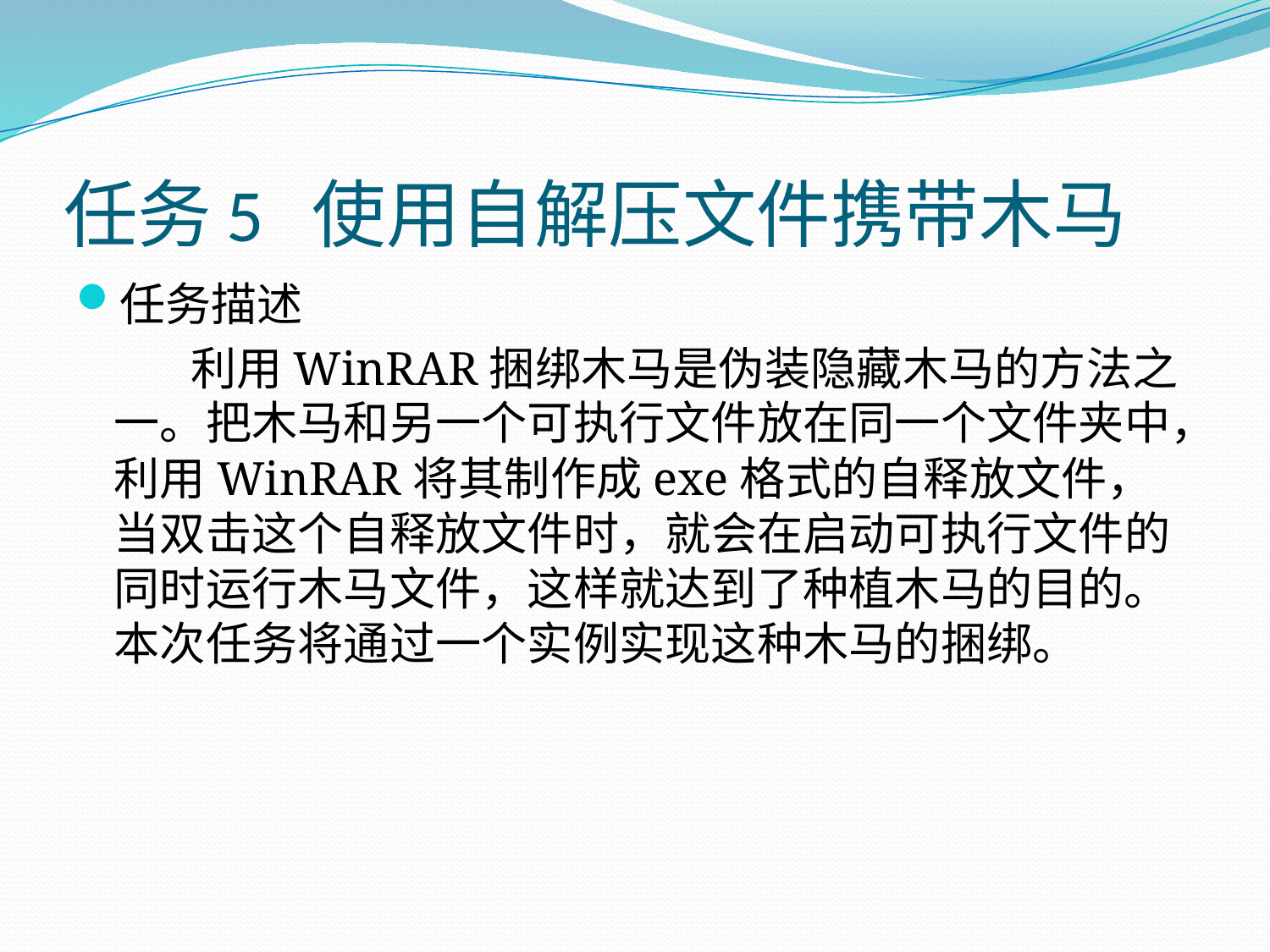

# 任务5  使用自解压文件携带木马
任务描述
          利用WinRAR捆绑木马是伪装隐藏木马的方法之一。把木马和另一个可执行文件放在同一个文件夹中，利用WinRAR将其制作成exe格式的自释放文件，当双击这个自释放文件时，就会在启动可执行文件的同时运行木马文件，这样就达到了种植木马的目的。本次任务将通过一个实例实现这种木马的捆绑。